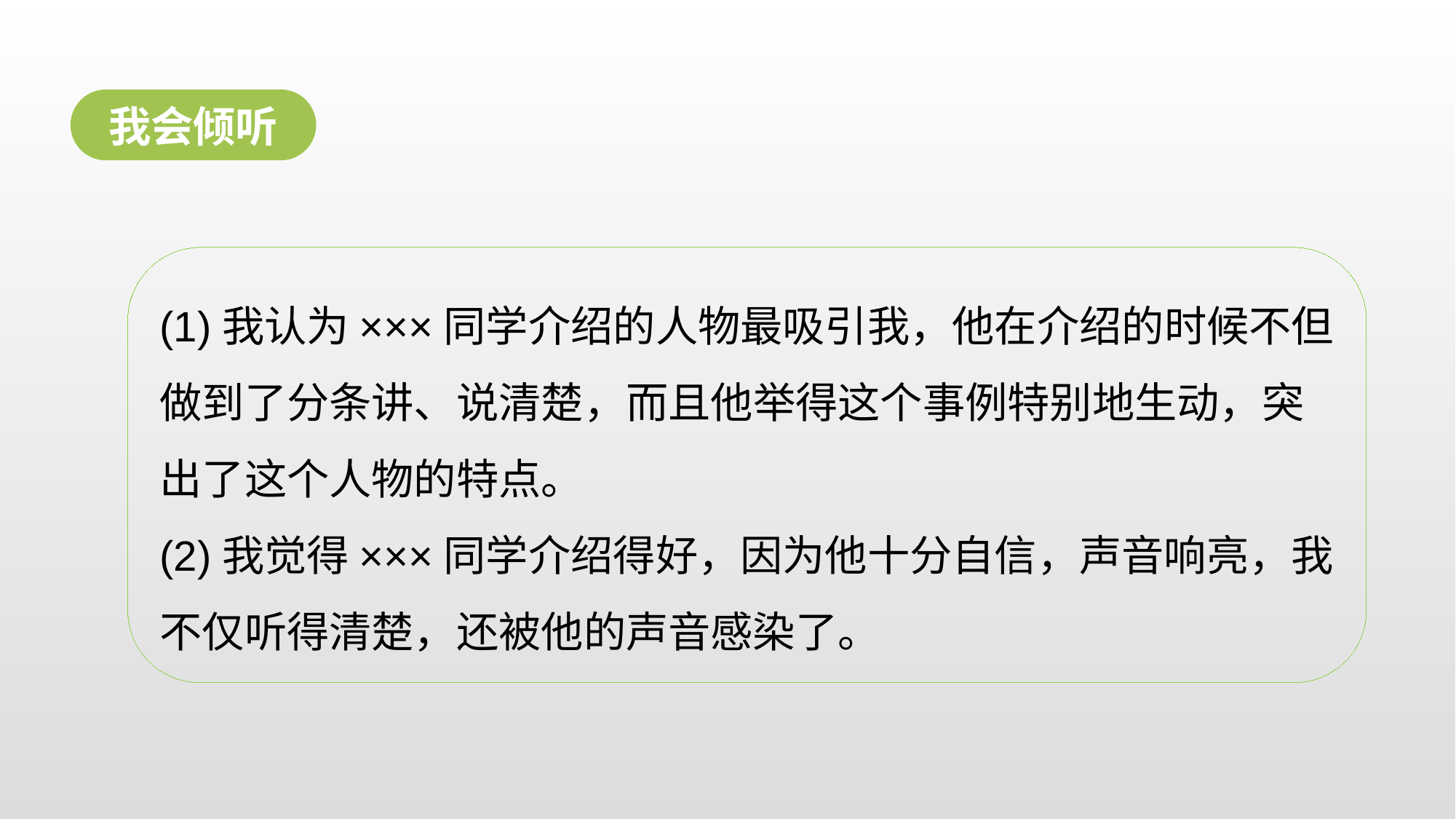

我会倾听
(1)我认为×××同学介绍的人物最吸引我，他在介绍的时候不但做到了分条讲、说清楚，而且他举得这个事例特别地生动，突出了这个人物的特点。
(2)我觉得×××同学介绍得好，因为他十分自信，声音响亮，我不仅听得清楚，还被他的声音感染了。